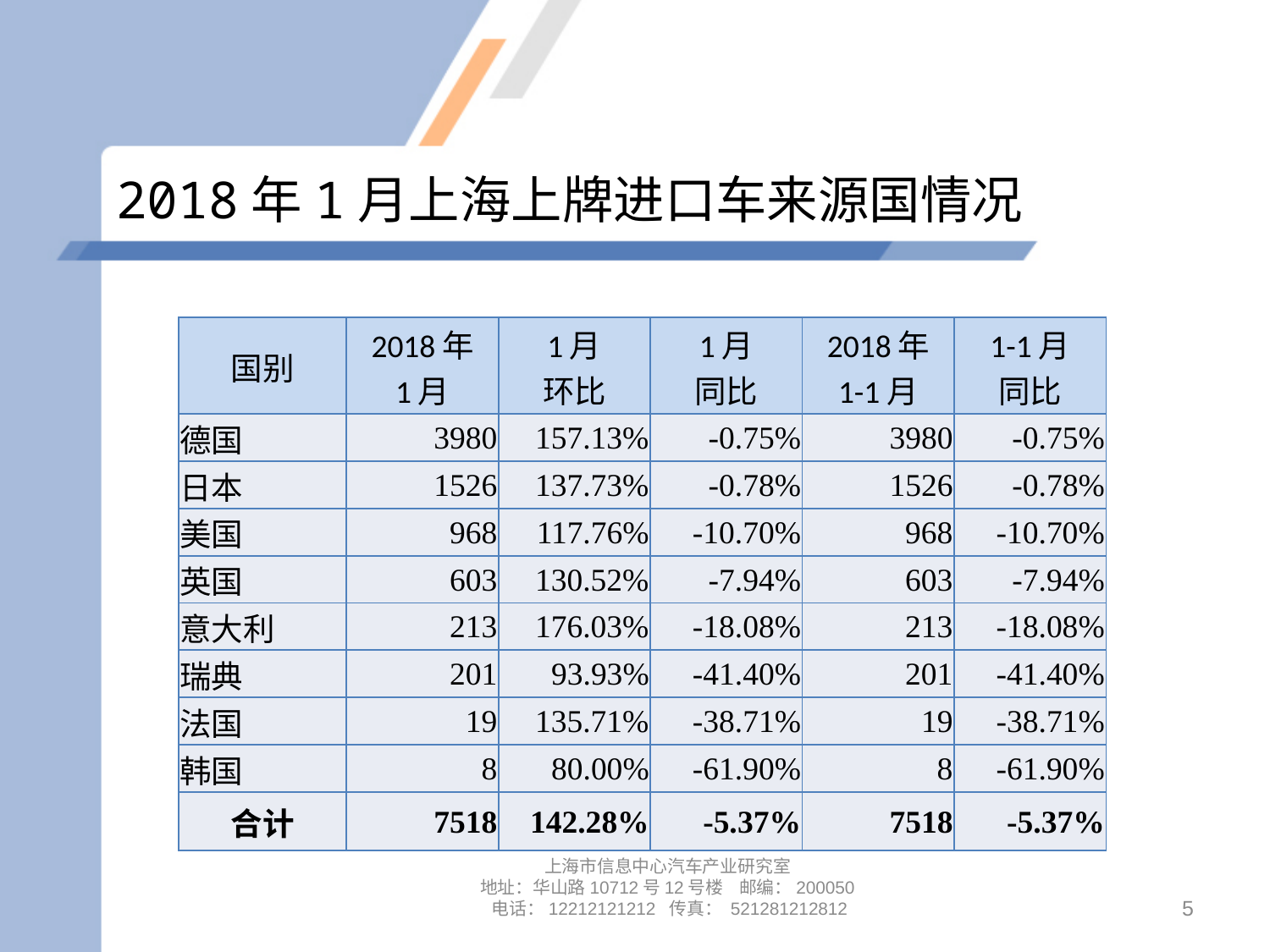

# 2018年1月上海上牌进口车来源国情况
| 国别 | 2018年 1月 | 1月 环比 | 1月 同比 | 2018年 1-1月 | 1-1月 同比 |
| --- | --- | --- | --- | --- | --- |
| 德国 | 3980 | 157.13% | -0.75% | 3980 | -0.75% |
| 日本 | 1526 | 137.73% | -0.78% | 1526 | -0.78% |
| 美国 | 968 | 117.76% | -10.70% | 968 | -10.70% |
| 英国 | 603 | 130.52% | -7.94% | 603 | -7.94% |
| 意大利 | 213 | 176.03% | -18.08% | 213 | -18.08% |
| 瑞典 | 201 | 93.93% | -41.40% | 201 | -41.40% |
| 法国 | 19 | 135.71% | -38.71% | 19 | -38.71% |
| 韩国 | 8 | 80.00% | -61.90% | 8 | -61.90% |
| 合计 | 7518 | 142.28% | -5.37% | 7518 | -5.37% |
上海市信息中心汽车产业研究室
地址：华山路10712号12号楼    邮编：200050  电话：12212121212  传真： 521281212812

5